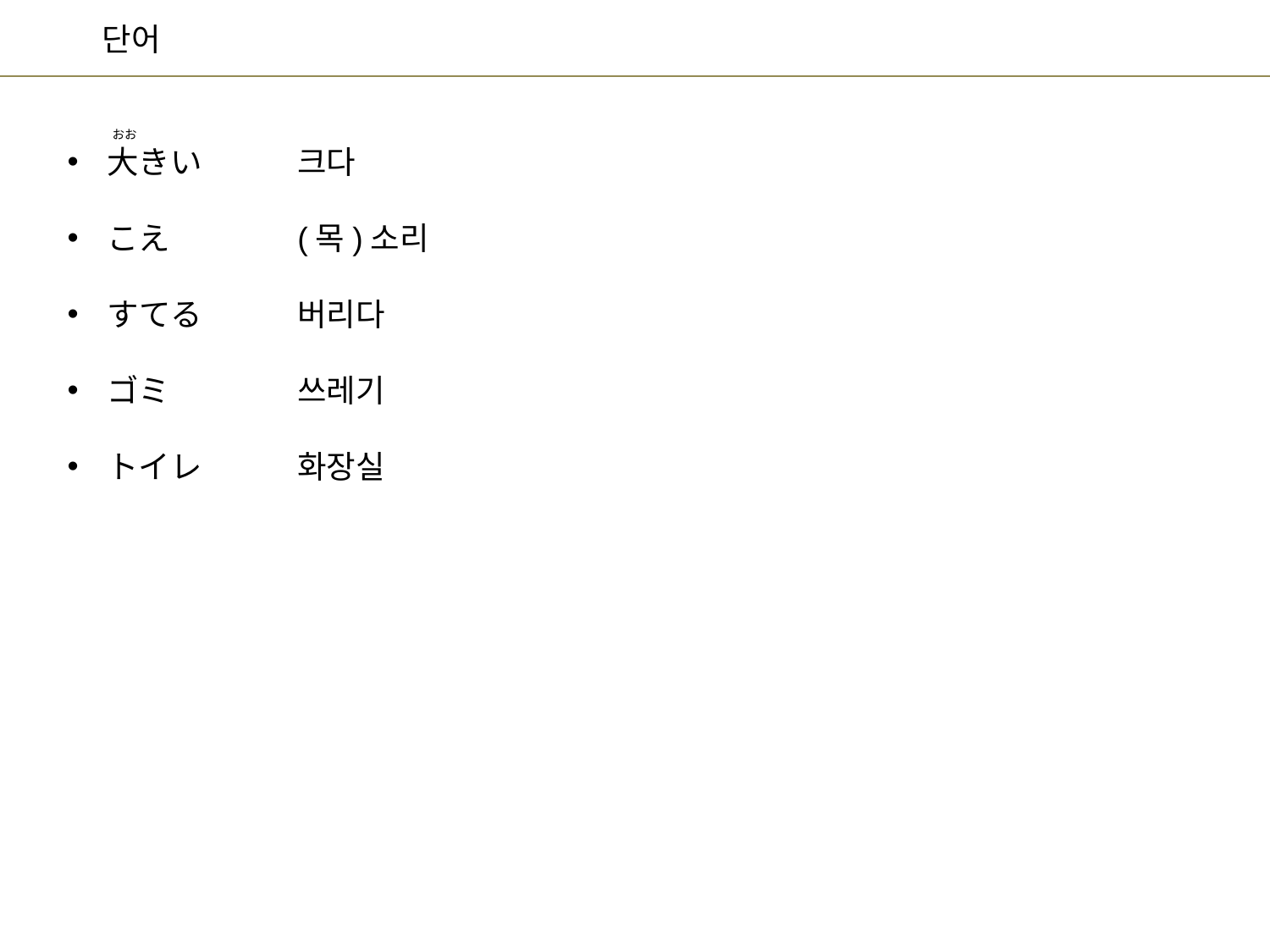

おお
크다

(목)소리

버리다

쓰레기

화장실
大きい

こえ

すてる

ゴミ

トイレ